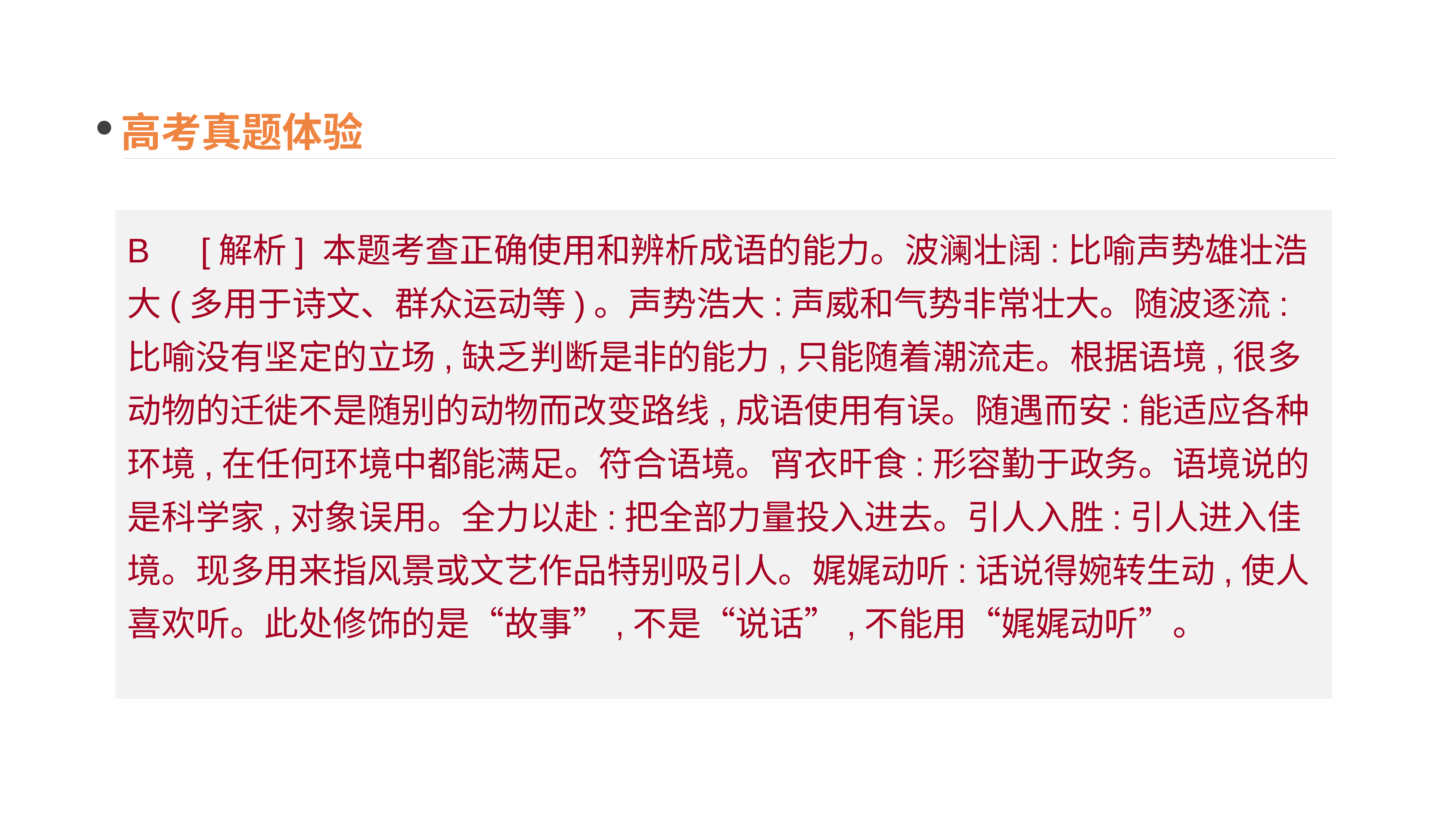

高考真题体验

B　[解析] 本题考查正确使用和辨析成语的能力。波澜壮阔:比喻声势雄壮浩大(多用于诗文、群众运动等)。声势浩大:声威和气势非常壮大。随波逐流:比喻没有坚定的立场,缺乏判断是非的能力,只能随着潮流走。根据语境,很多动物的迁徙不是随别的动物而改变路线,成语使用有误。随遇而安:能适应各种环境,在任何环境中都能满足。符合语境。宵衣旰食:形容勤于政务。语境说的是科学家,对象误用。全力以赴:把全部力量投入进去。引人入胜:引人进入佳境。现多用来指风景或文艺作品特别吸引人。娓娓动听:话说得婉转生动,使人喜欢听。此处修饰的是“故事”,不是“说话”,不能用“娓娓动听”。